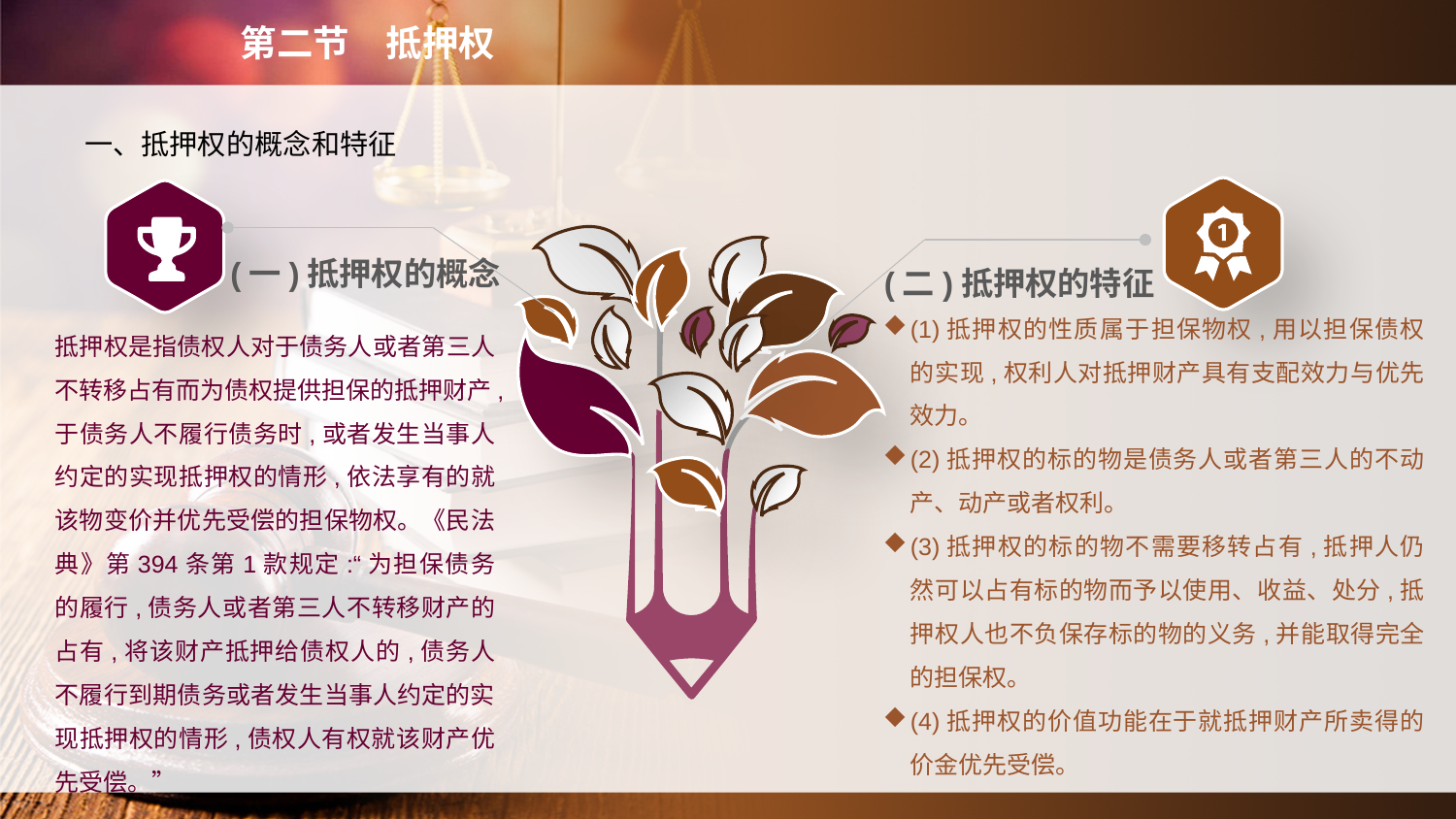

第二节　抵押权
　　一、抵押权的概念和特征

(一)抵押权的概念
(二)抵押权的特征
(1)抵押权的性质属于担保物权,用以担保债权的实现,权利人对抵押财产具有支配效力与优先效力。
(2)抵押权的标的物是债务人或者第三人的不动产、动产或者权利。
(3)抵押权的标的物不需要移转占有,抵押人仍然可以占有标的物而予以使用、收益、处分,抵押权人也不负保存标的物的义务,并能取得完全的担保权。
(4)抵押权的价值功能在于就抵押财产所卖得的价金优先受偿。

抵押权是指债权人对于债务人或者第三人不转移占有而为债权提供担保的抵押财产,于债务人不履行债务时,或者发生当事人约定的实现抵押权的情形,依法享有的就该物变价并优先受偿的担保物权。《民法典》第394条第1款规定:“为担保债务的履行,债务人或者第三人不转移财产的占有,将该财产抵押给债权人的,债务人不履行到期债务或者发生当事人约定的实现抵押权的情形,债权人有权就该财产优先受偿。”